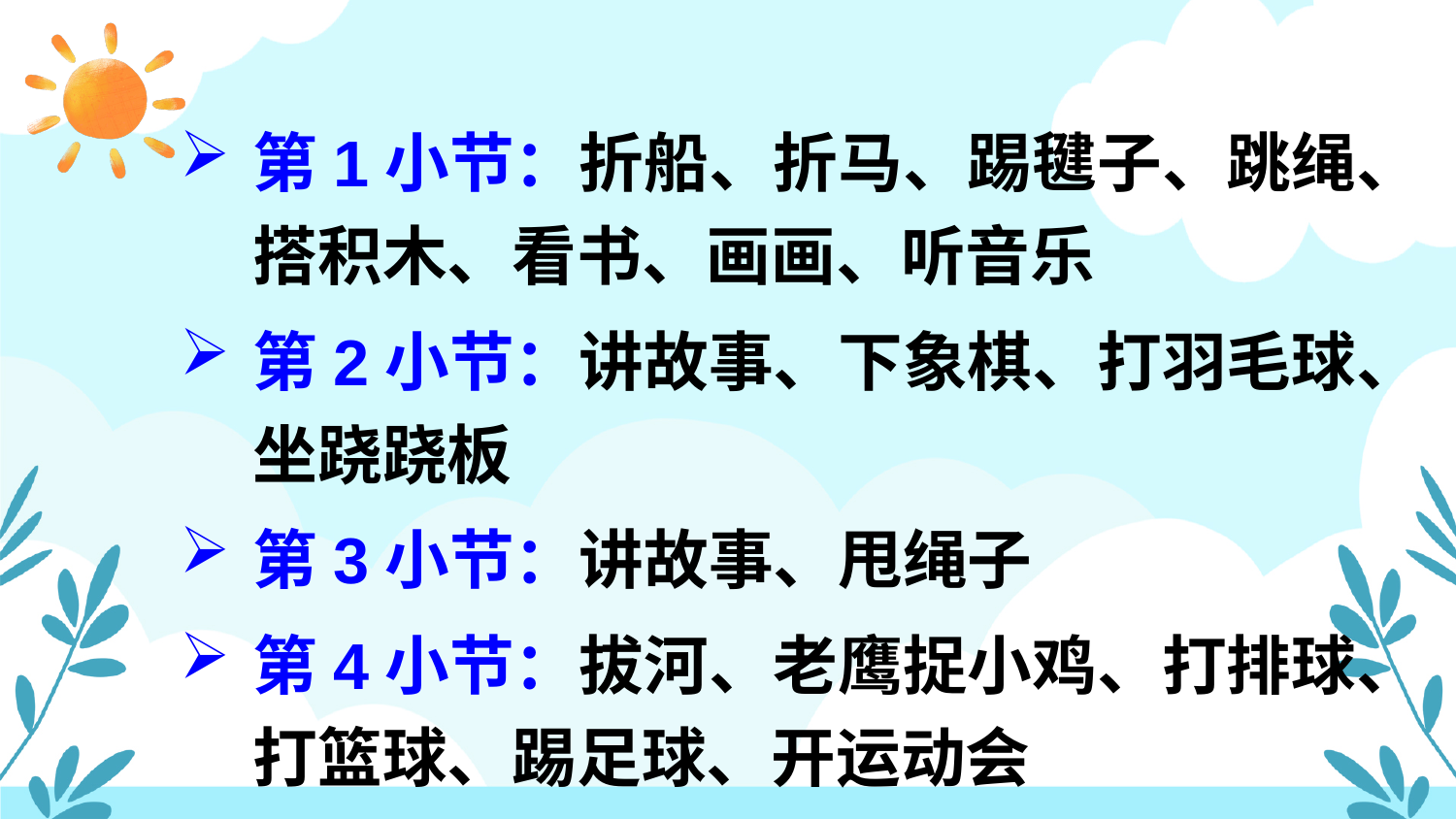

第1小节：折船、折马、踢毽子、跳绳、搭积木、看书、画画、听音乐
第2小节：讲故事、下象棋、打羽毛球、坐跷跷板
第3小节：讲故事、甩绳子
第4小节：拔河、老鹰捉小鸡、打排球、打篮球、踢足球、开运动会